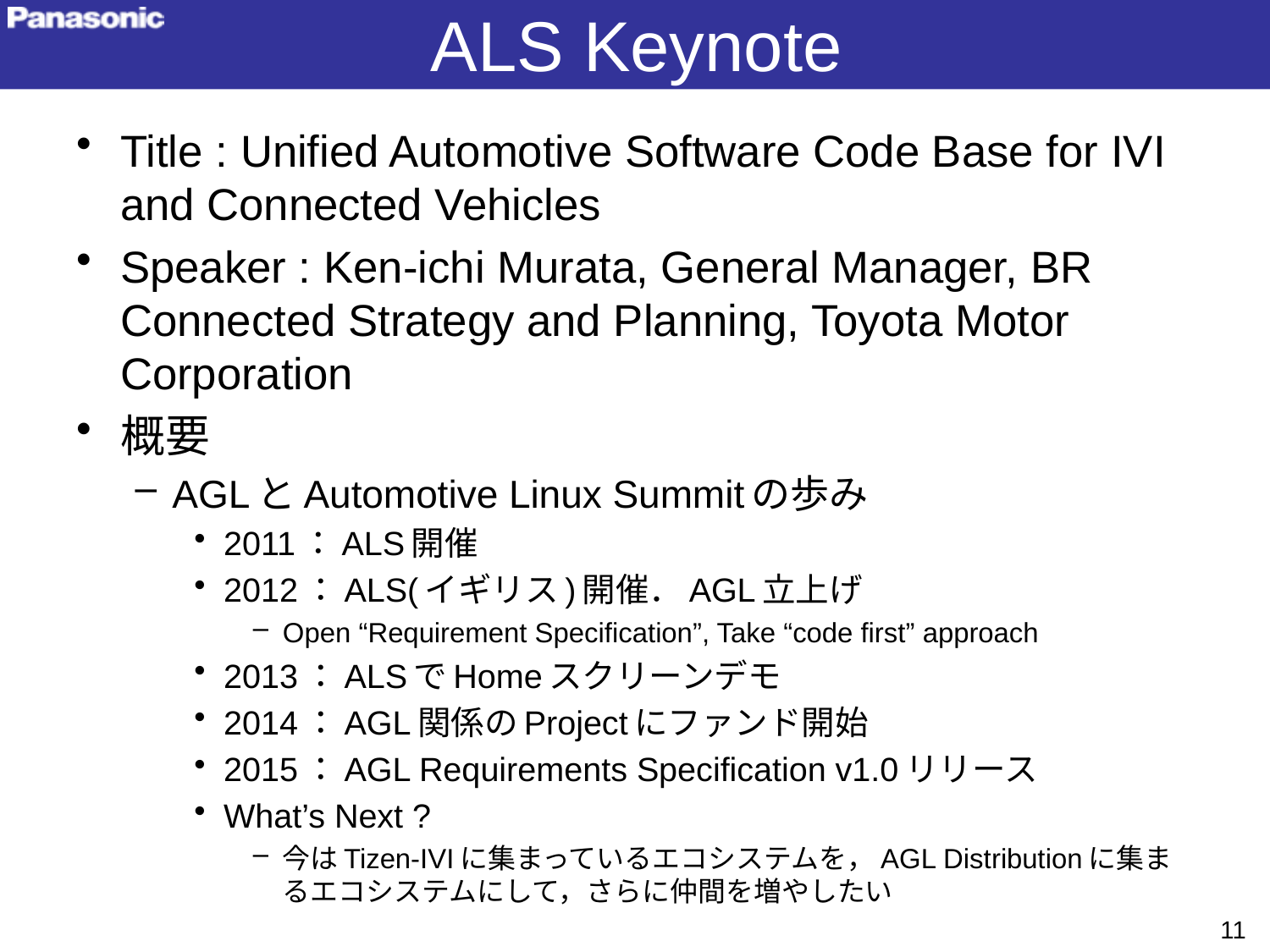

# ALS Keynote
Title : Unified Automotive Software Code Base for IVI and Connected Vehicles
Speaker : Ken-ichi Murata, General Manager, BR Connected Strategy and Planning, Toyota Motor Corporation
概要
AGLとAutomotive Linux Summitの歩み
2011：ALS開催
2012：ALS(イギリス)開催．AGL立上げ
Open “Requirement Specification”, Take “code first” approach
2013：ALSでHomeスクリーンデモ
2014：AGL関係のProjectにファンド開始
2015：AGL Requirements Specification v1.0リリース
What’s Next ?
今はTizen-IVIに集まっているエコシステムを，AGL Distributionに集まるエコシステムにして，さらに仲間を増やしたい

11